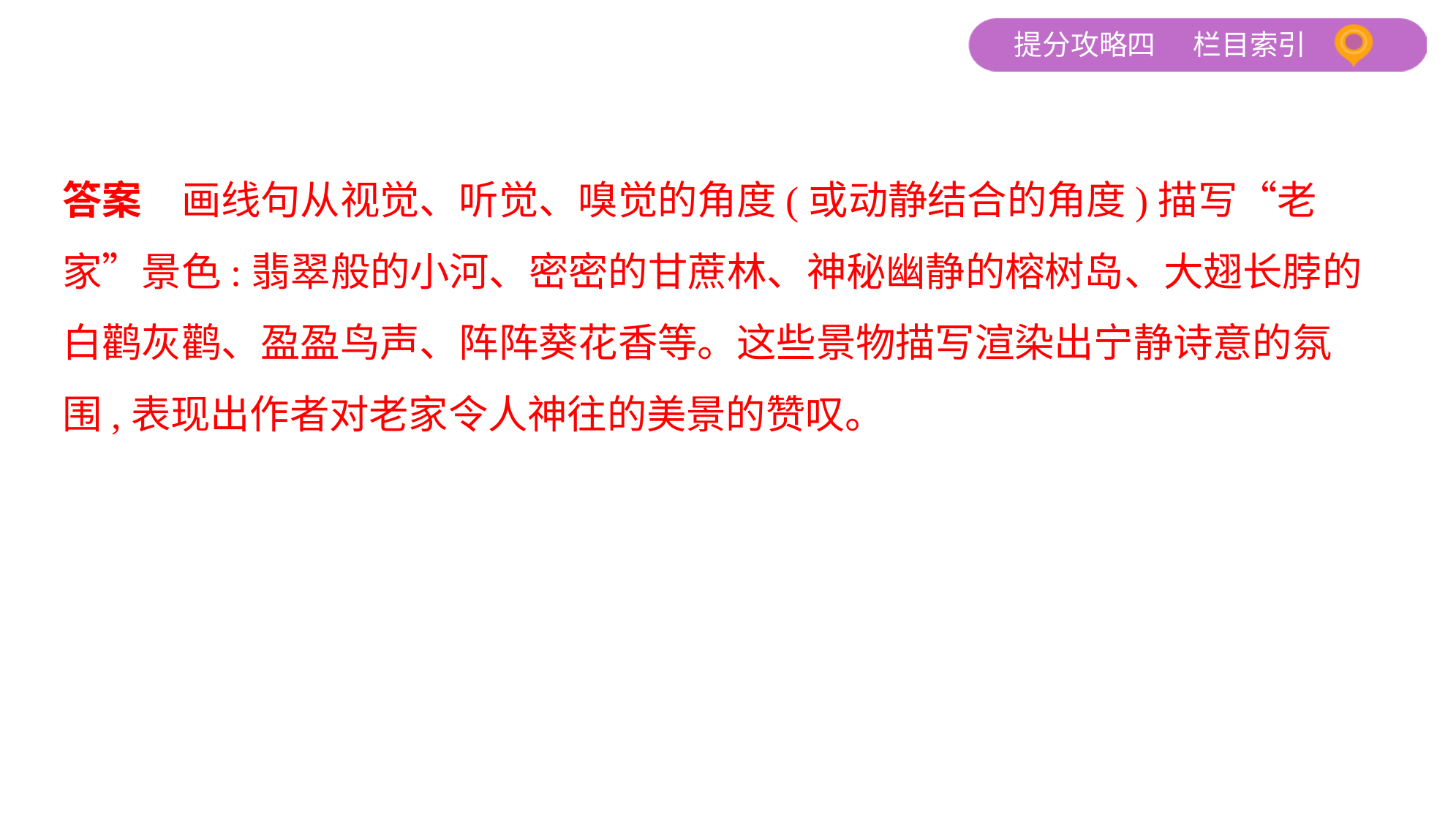

答案　画线句从视觉、听觉、嗅觉的角度(或动静结合的角度)描写“老
家”景色:翡翠般的小河、密密的甘蔗林、神秘幽静的榕树岛、大翅长脖的
白鹳灰鹳、盈盈鸟声、阵阵葵花香等。这些景物描写渲染出宁静诗意的氛
围,表现出作者对老家令人神往的美景的赞叹。